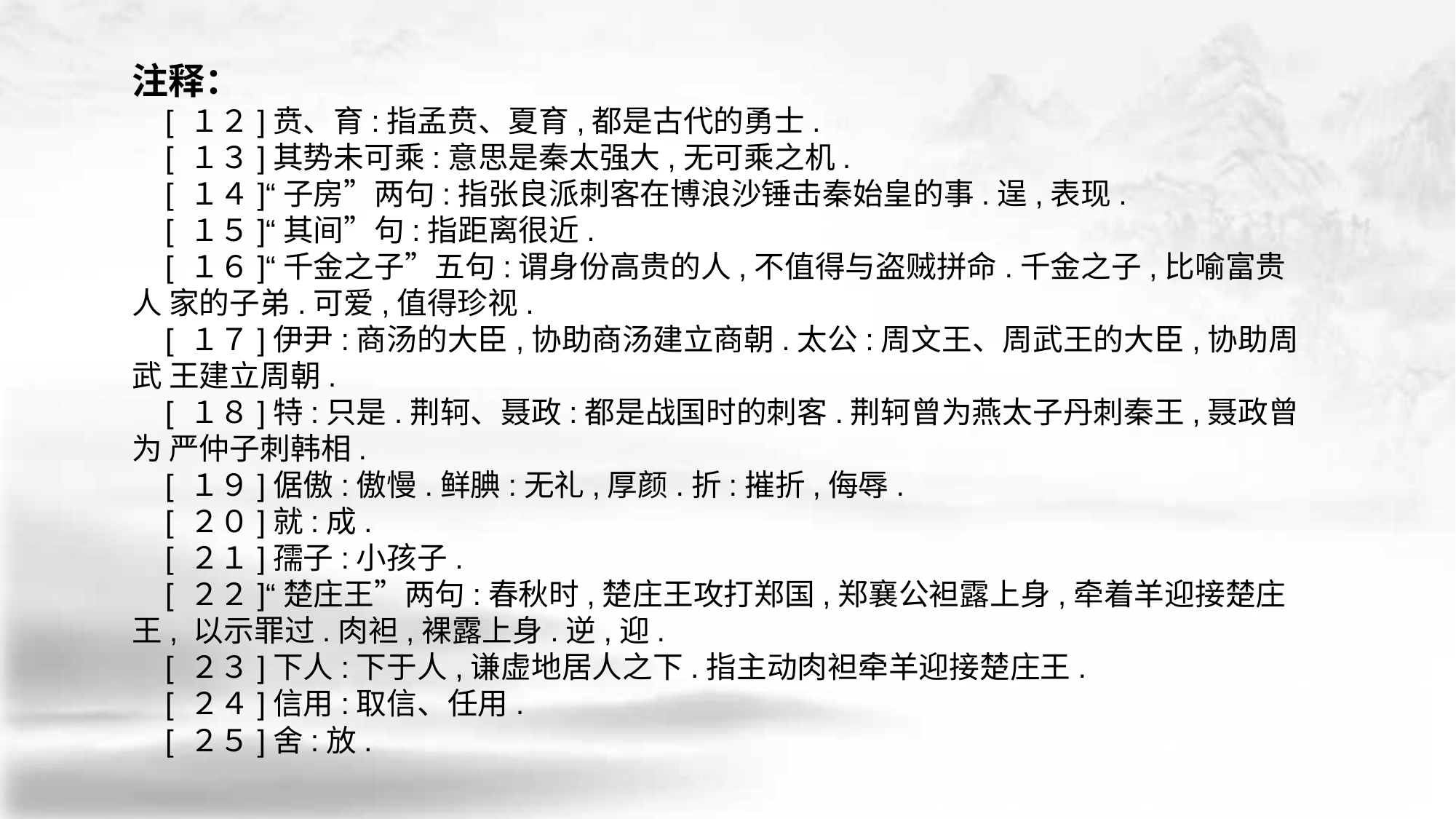

注释：
    [ １２]贲、育:指孟贲、夏育,都是古代的勇士.
    [ １３]其势未可乘:意思是秦太强大,无可乘之机.
    [ １４]“子房”两句:指张良派刺客在博浪沙锤击秦始皇的事.逞,表现.
    [ １５]“其间”句:指距离很近.
    [ １６]“千金之子”五句:谓身份高贵的人,不值得与盗贼拼命.千金之子,比喻富贵人 家的子弟.可爱,值得珍视.
    [ １７]伊尹:商汤的大臣,协助商汤建立商朝.太公:周文王、周武王的大臣,协助周武 王建立周朝.
    [ １８]特:只是.荆轲、聂政:都是战国时的刺客.荆轲曾为燕太子丹刺秦王,聂政曾为 严仲子刺韩相.
    [ １９]倨傲:傲慢.鲜腆:无礼,厚颜.折:摧折,侮辱.
    [ ２０]就:成.
    [ ２１]孺子:小孩子.
    [ ２２]“楚庄王”两句:春秋时,楚庄王攻打郑国,郑襄公袒露上身,牵着羊迎接楚庄王, 以示罪过.肉袒,裸露上身.逆,迎.
    [ ２３]下人:下于人,谦虚地居人之下.指主动肉袒牵羊迎接楚庄王.
    [ ２４]信用:取信、任用.
    [ ２５]舍:放.